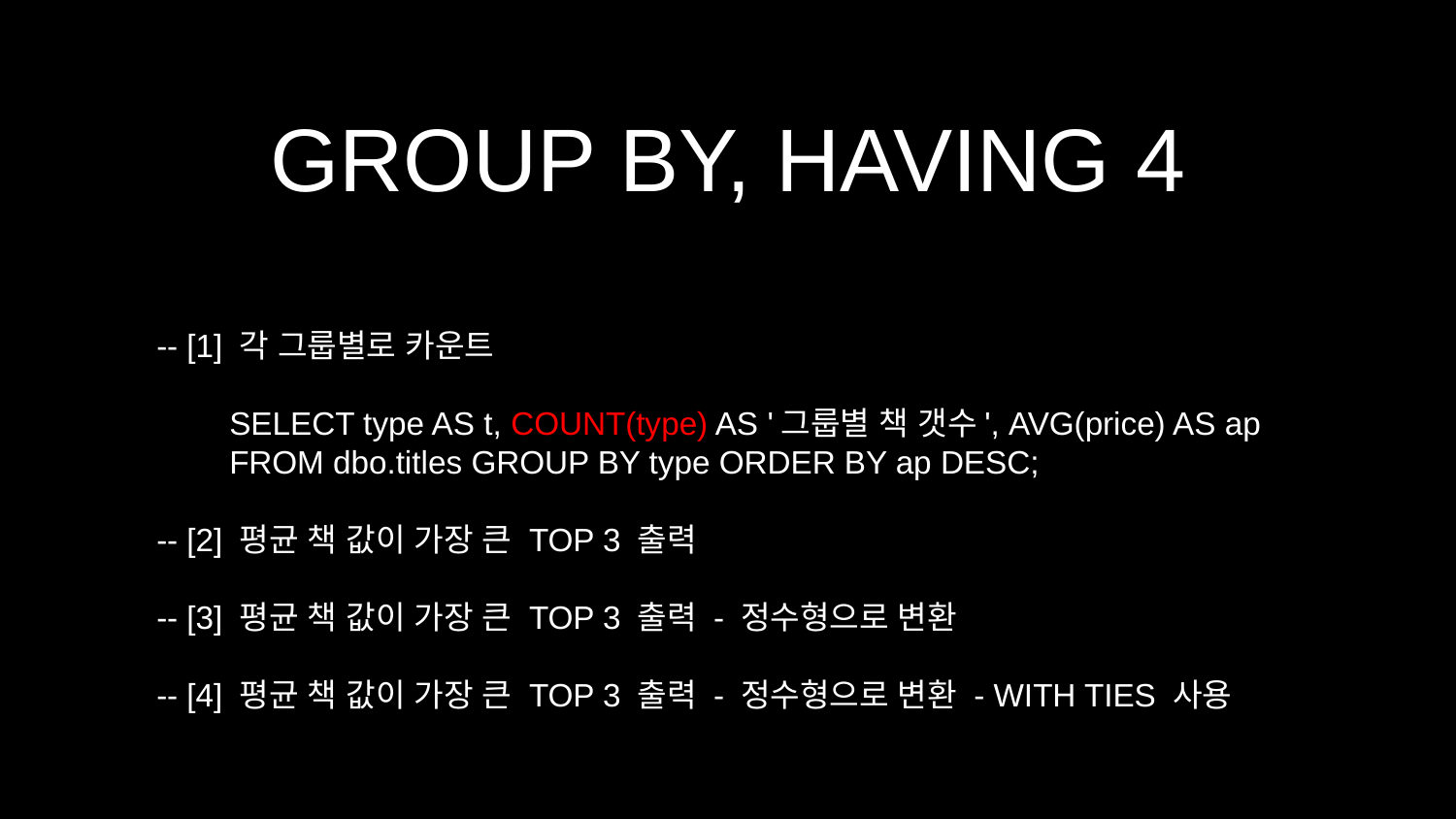

# GROUP BY, HAVING 4
-- [1] 각 그룹별로 카운트
SELECT type AS t, COUNT(type) AS '그룹별 책 갯수', AVG(price) AS ap
FROM dbo.titles GROUP BY type ORDER BY ap DESC;

-- [2] 평균 책 값이 가장 큰 TOP 3 출력
-- [3] 평균 책 값이 가장 큰 TOP 3 출력 - 정수형으로 변환
-- [4] 평균 책 값이 가장 큰 TOP 3 출력 - 정수형으로 변환 - WITH TIES 사용